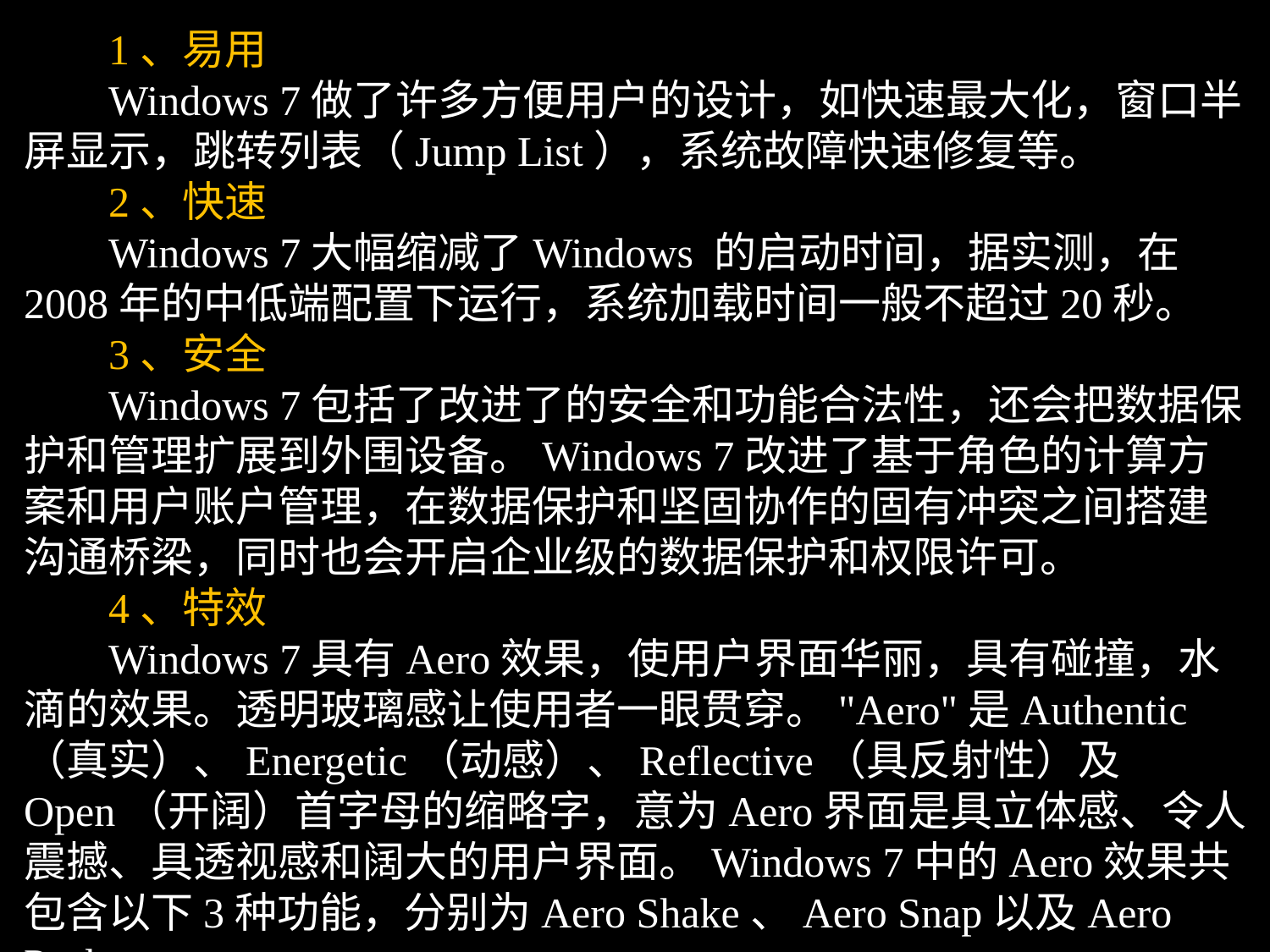

1、易用
        Windows 7做了许多方便用户的设计，如快速最大化，窗口半屏显示，跳转列表（Jump List），系统故障快速修复等。
        2、快速
        Windows 7大幅缩减了Windows 的启动时间，据实测，在2008年的中低端配置下运行，系统加载时间一般不超过20秒。
        3、安全
        Windows 7包括了改进了的安全和功能合法性，还会把数据保护和管理扩展到外围设备。Windows 7改进了基于角色的计算方案和用户账户管理，在数据保护和坚固协作的固有冲突之间搭建沟通桥梁，同时也会开启企业级的数据保护和权限许可。
        4、特效
        Windows 7具有Aero效果，使用户界面华丽，具有碰撞，水滴的效果。透明玻璃感让使用者一眼贯穿。"Aero"是Authentic（真实）、Energetic（动感）、Reflective（具反射性）及Open（开阔）首字母的缩略字，意为Aero界面是具立体感、令人震撼、具透视感和阔大的用户界面。Windows 7中的Aero效果共包含以下3种功能，分别为Aero Shake、Aero Snap以及Aero Peek。